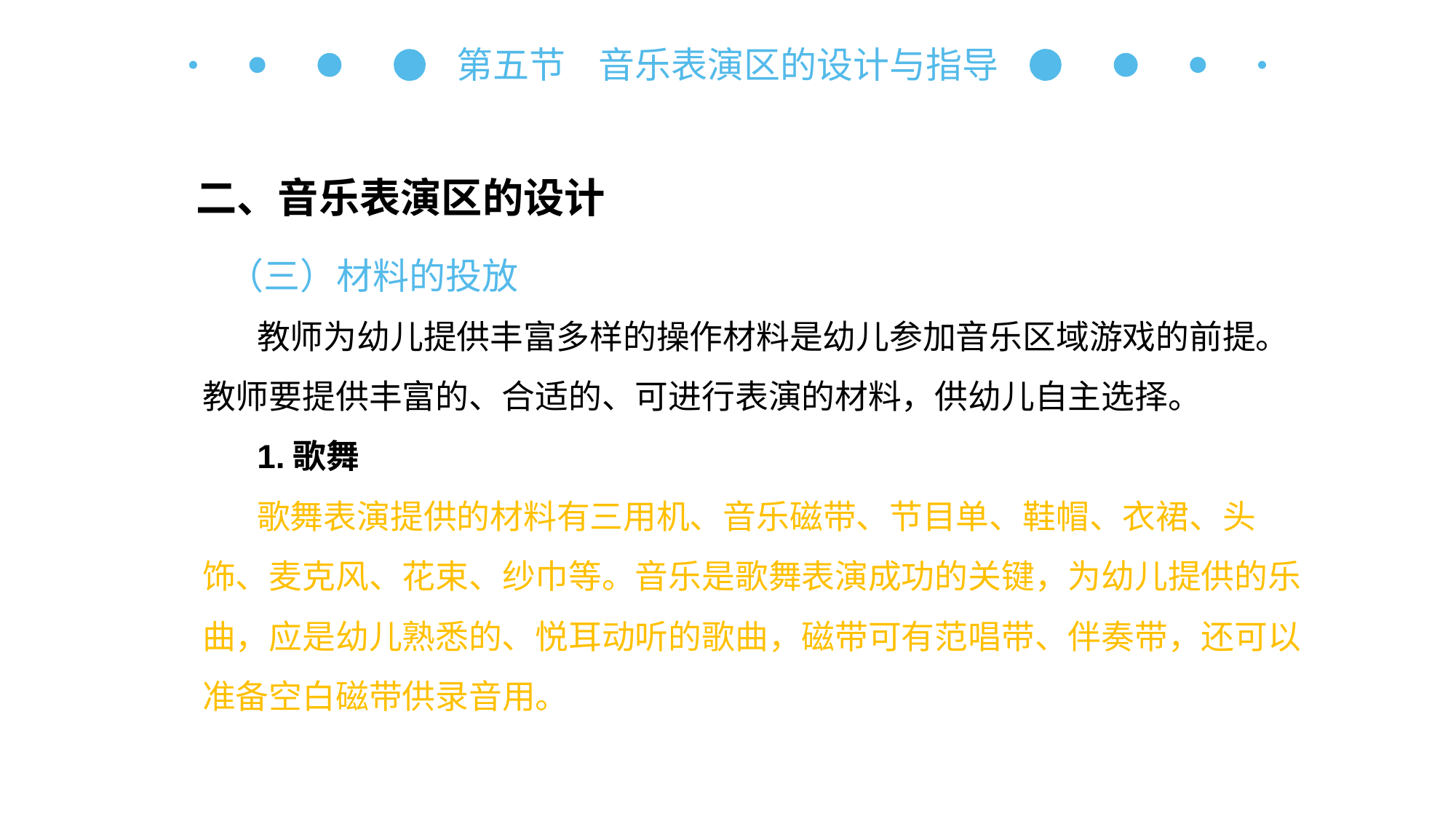

第五节    音乐表演区的设计与指导

二、音乐表演区的设计
（三）材料的投放
教师为幼儿提供丰富多样的操作材料是幼儿参加音乐区域游戏的前提。教师要提供丰富的、合适的、可进行表演的材料，供幼儿自主选择。
1.歌舞
歌舞表演提供的材料有三用机、音乐磁带、节目单、鞋帽、衣裙、头饰、麦克风、花束、纱巾等。音乐是歌舞表演成功的关键，为幼儿提供的乐曲，应是幼儿熟悉的、悦耳动听的歌曲，磁带可有范唱带、伴奏带，还可以准备空白磁带供录音用。